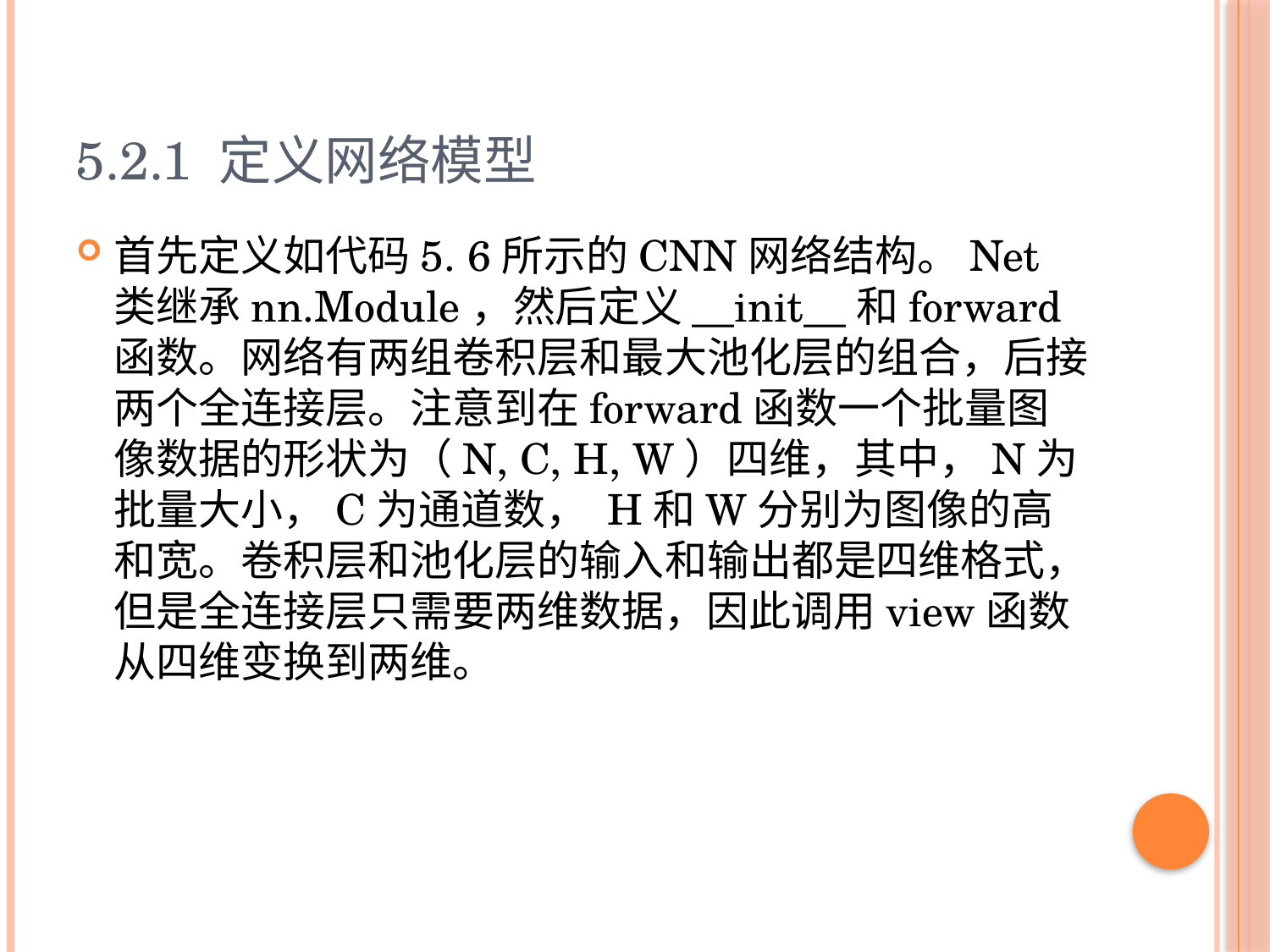

# 5.2.1 定义网络模型
首先定义如代码5. 6所示的CNN网络结构。Net类继承nn.Module，然后定义__init__和forward函数。网络有两组卷积层和最大池化层的组合，后接两个全连接层。注意到在forward函数一个批量图像数据的形状为（N, C, H, W）四维，其中，N为批量大小，C为通道数， H和W分别为图像的高和宽。卷积层和池化层的输入和输出都是四维格式，但是全连接层只需要两维数据，因此调用view函数从四维变换到两维。